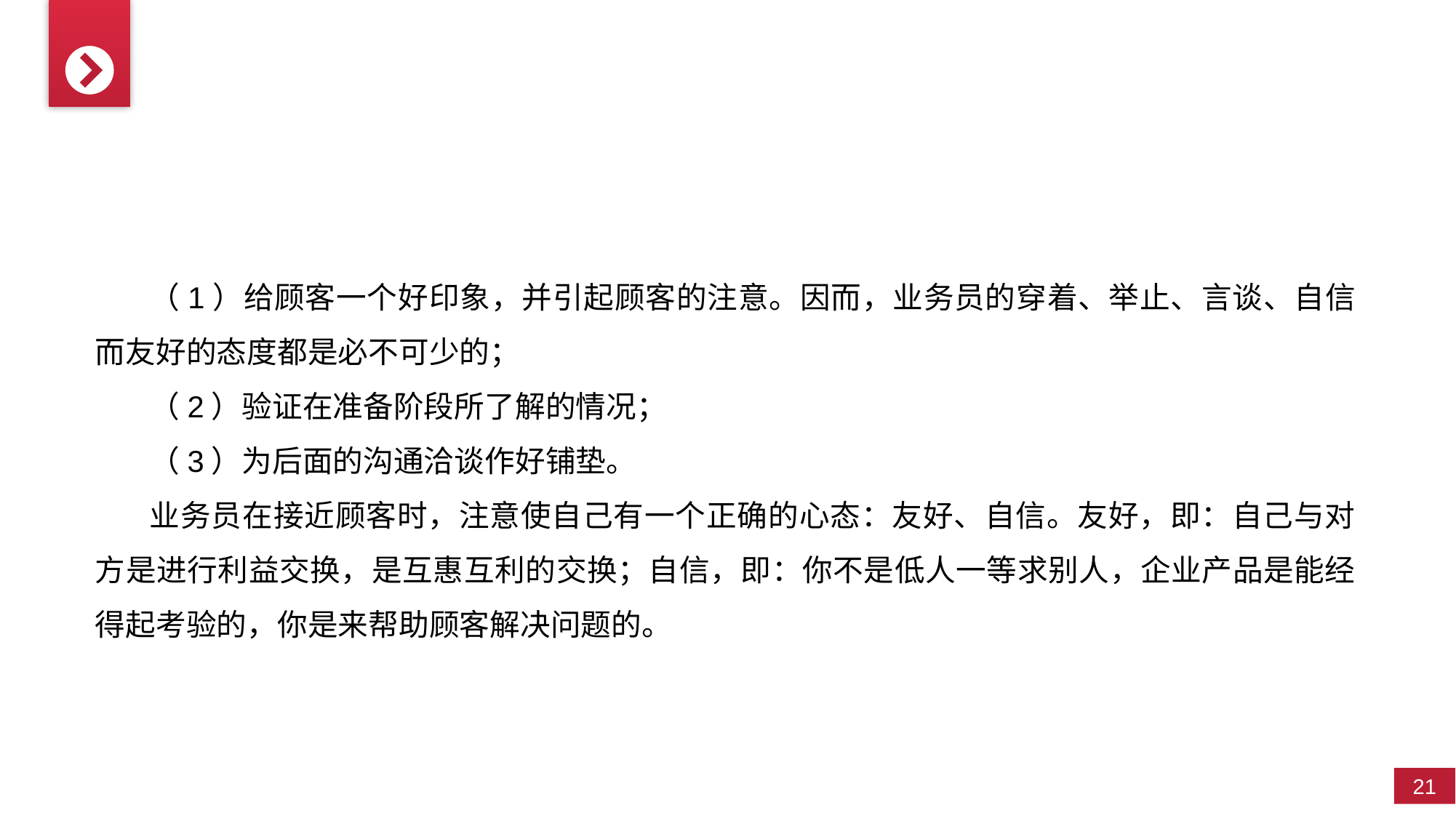

（1）给顾客一个好印象，并引起顾客的注意。因而，业务员的穿着、举止、言谈、自信而友好的态度都是必不可少的；
（2）验证在准备阶段所了解的情况；
（3）为后面的沟通洽谈作好铺垫。
业务员在接近顾客时，注意使自己有一个正确的心态：友好、自信。友好，即：自己与对方是进行利益交换，是互惠互利的交换；自信，即：你不是低人一等求别人，企业产品是能经得起考验的，你是来帮助顾客解决问题的。